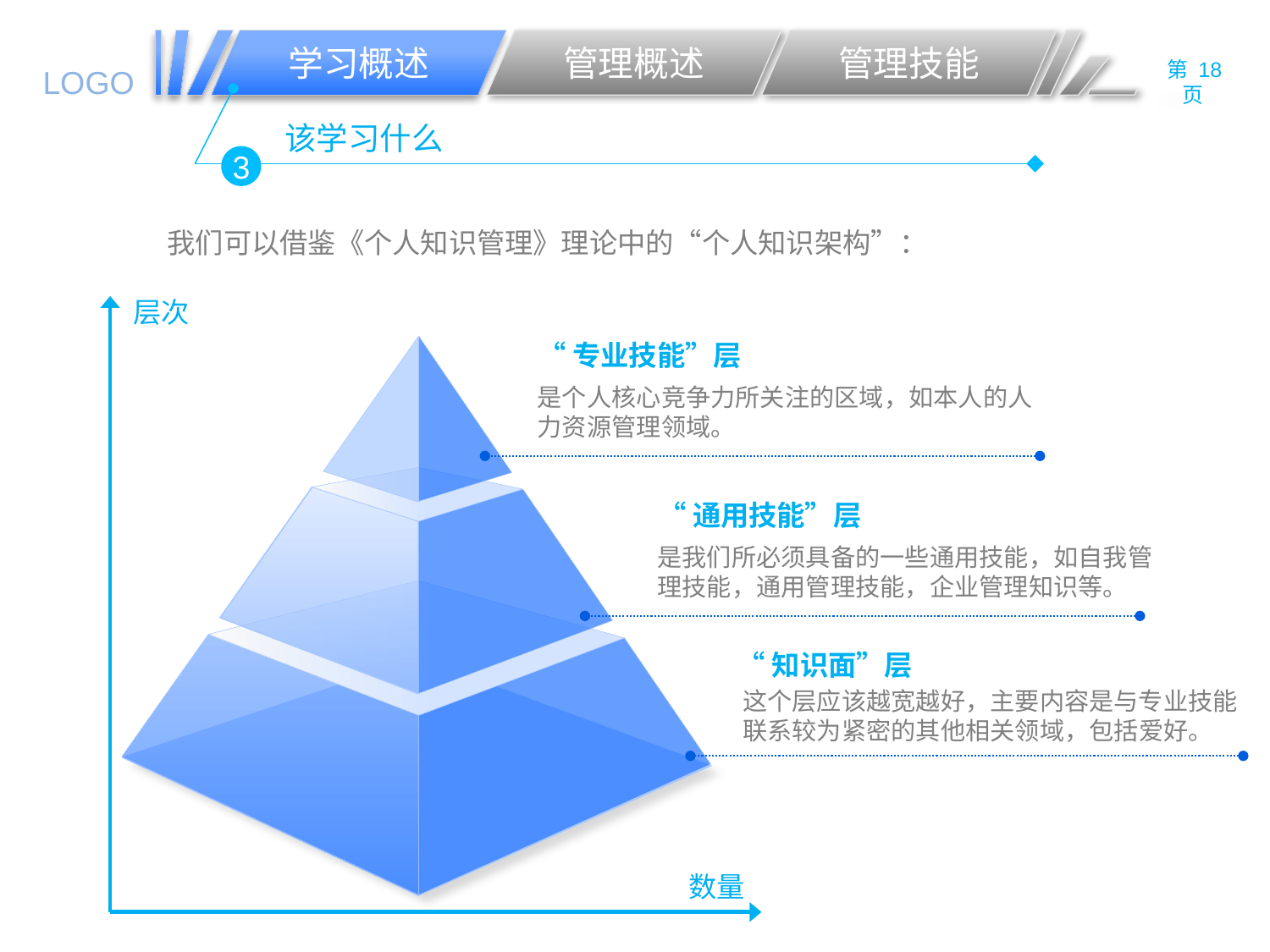

学习概述
管理概述

管理技能

该学习什么
3
我们可以借鉴《个人知识管理》理论中的“个人知识架构”：
层次
“专业技能”层
是个人核心竞争力所关注的区域，如本人的人力资源管理领域。

“通用技能”层
是我们所必须具备的一些通用技能，如自我管理技能，通用管理技能，企业管理知识等。

“知识面”层
这个层应该越宽越好，主要内容是与专业技能联系较为紧密的其他相关领域，包括爱好。
数量